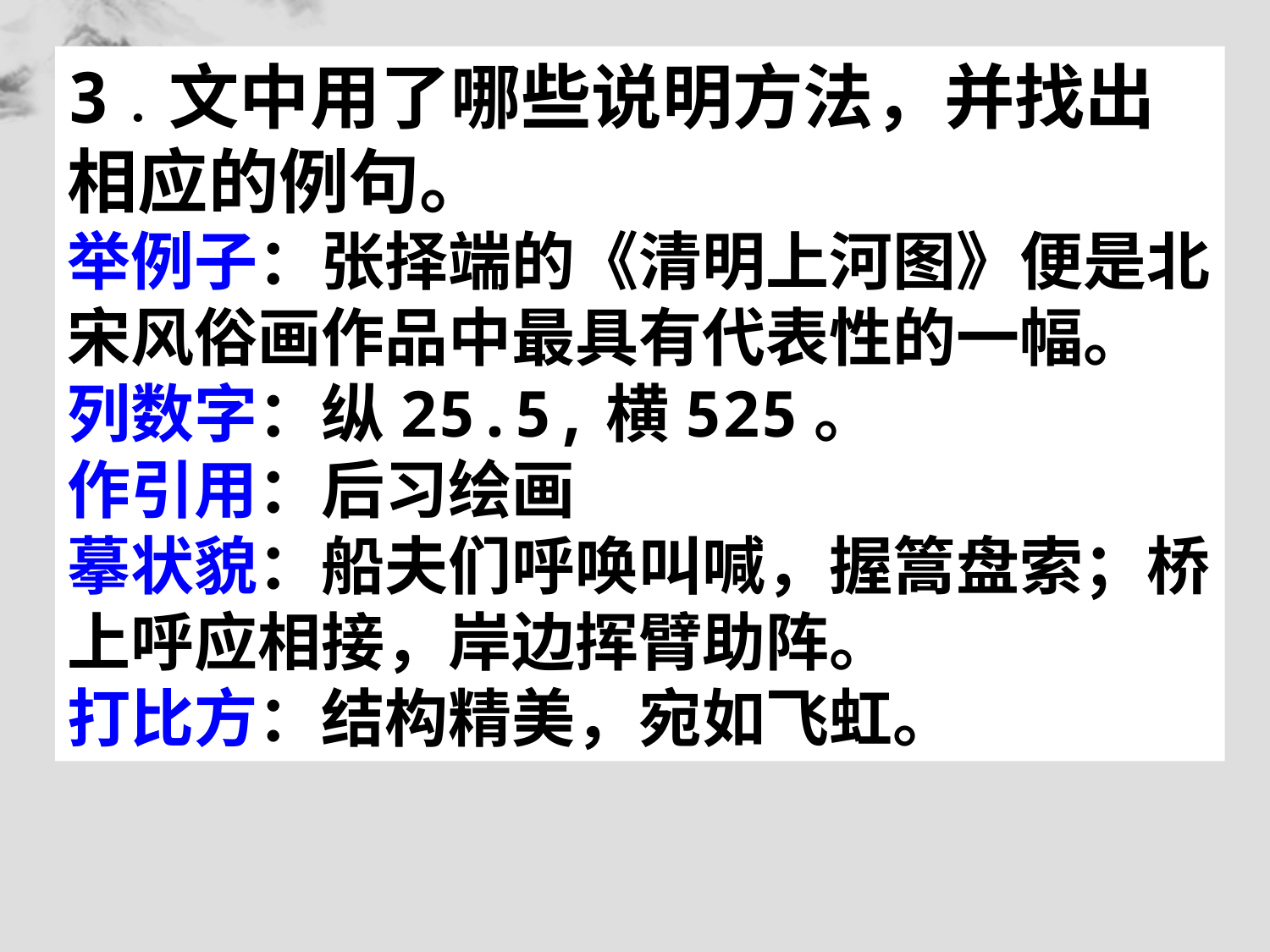

3．文中用了哪些说明方法，并找出相应的例句。
举例子：张择端的《清明上河图》便是北宋风俗画作品中最具有代表性的一幅。
列数字：纵25.5,横525。
作引用：后习绘画
摹状貌：船夫们呼唤叫喊，握篙盘索；桥上呼应相接，岸边挥臂助阵。
打比方：结构精美，宛如飞虹。